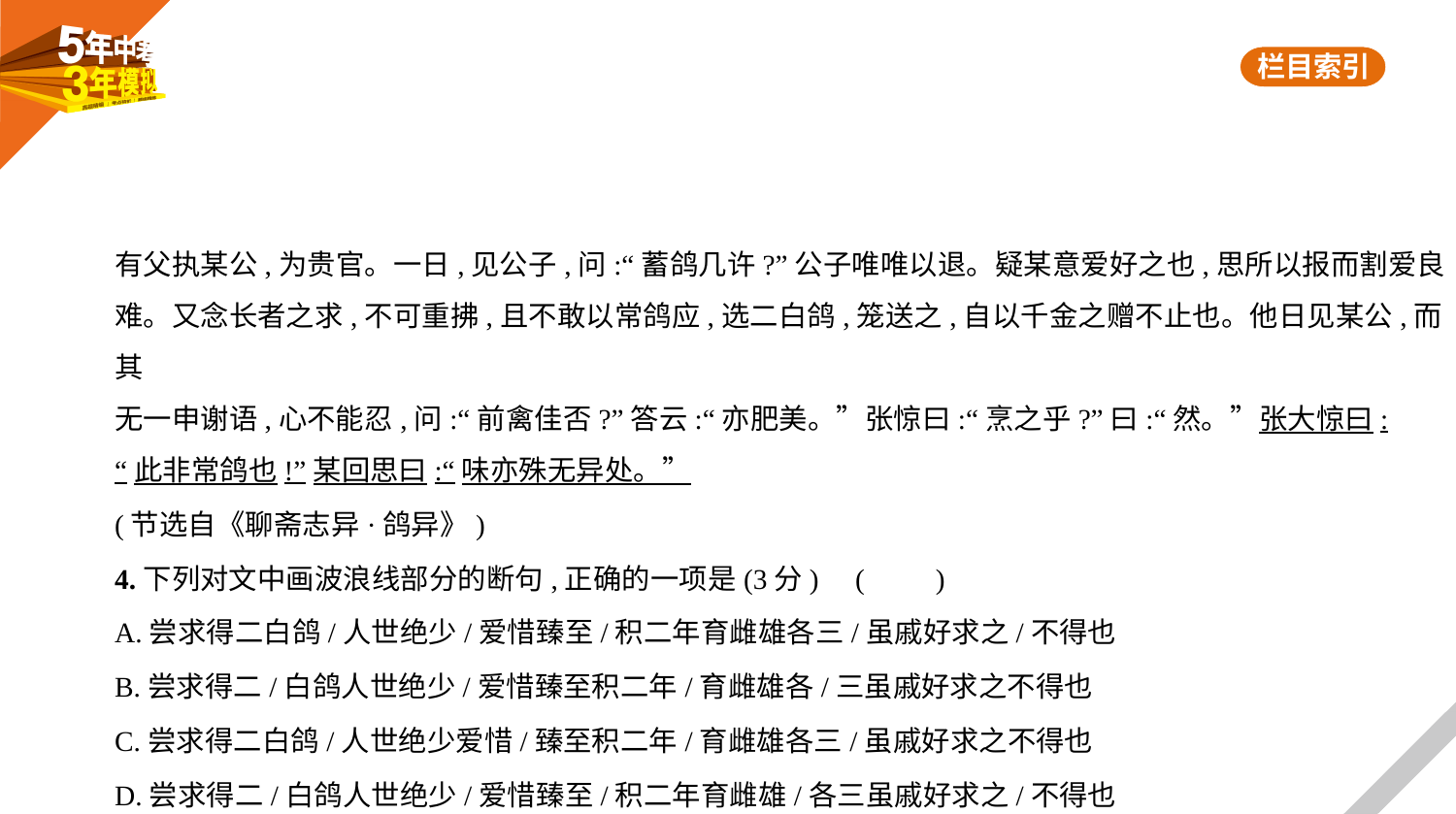

有父执某公,为贵官。一日,见公子,问:“蓄鸽几许?”公子唯唯以退。疑某意爱好之也,思所以报而割爱良
难。又念长者之求,不可重拂,且不敢以常鸽应,选二白鸽,笼送之,自以千金之赠不止也。他日见某公,而其
无一申谢语,心不能忍,问:“前禽佳否?”答云:“亦肥美。”张惊曰:“烹之乎?”曰:“然。”张大惊曰:
“此非常鸽也!”某回思曰:“味亦殊无异处。”
(节选自《聊斋志异·鸽异》)
4.下列对文中画波浪线部分的断句,正确的一项是(3分)  (　　)
A.尝求得二白鸽/人世绝少/爱惜臻至/积二年育雌雄各三/虽戚好求之/不得也
B.尝求得二/白鸽人世绝少/爱惜臻至积二年/育雌雄各/三虽戚好求之不得也
C.尝求得二白鸽/人世绝少爱惜/臻至积二年/育雌雄各三/虽戚好求之不得也
D.尝求得二/白鸽人世绝少/爱惜臻至/积二年育雌雄/各三虽戚好求之/不得也